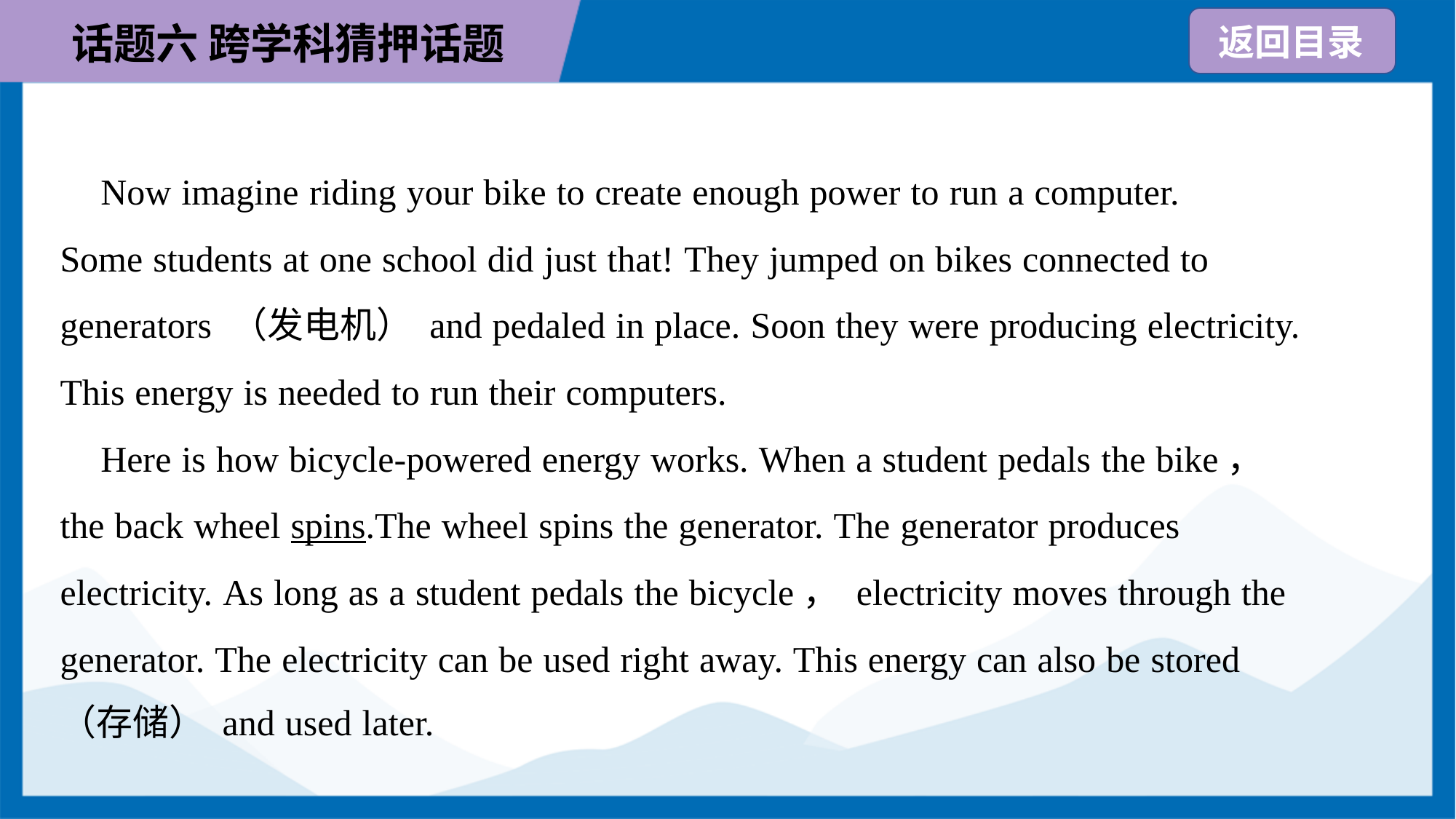

Now imagine riding your bike to create enough power to run a computer.
Some students at one school did just that! They jumped on bikes connected to
generators （发电机） and pedaled in place. Soon they were producing electricity.
This energy is needed to run their computers.
    Here is how bicycle-powered energy works. When a student pedals the bike，
the back wheel spins.The wheel spins the generator. The generator produces
electricity. As long as a student pedals the bicycle， electricity moves through the
generator. The electricity can be used right away. This energy can also be stored
（存储） and used later.